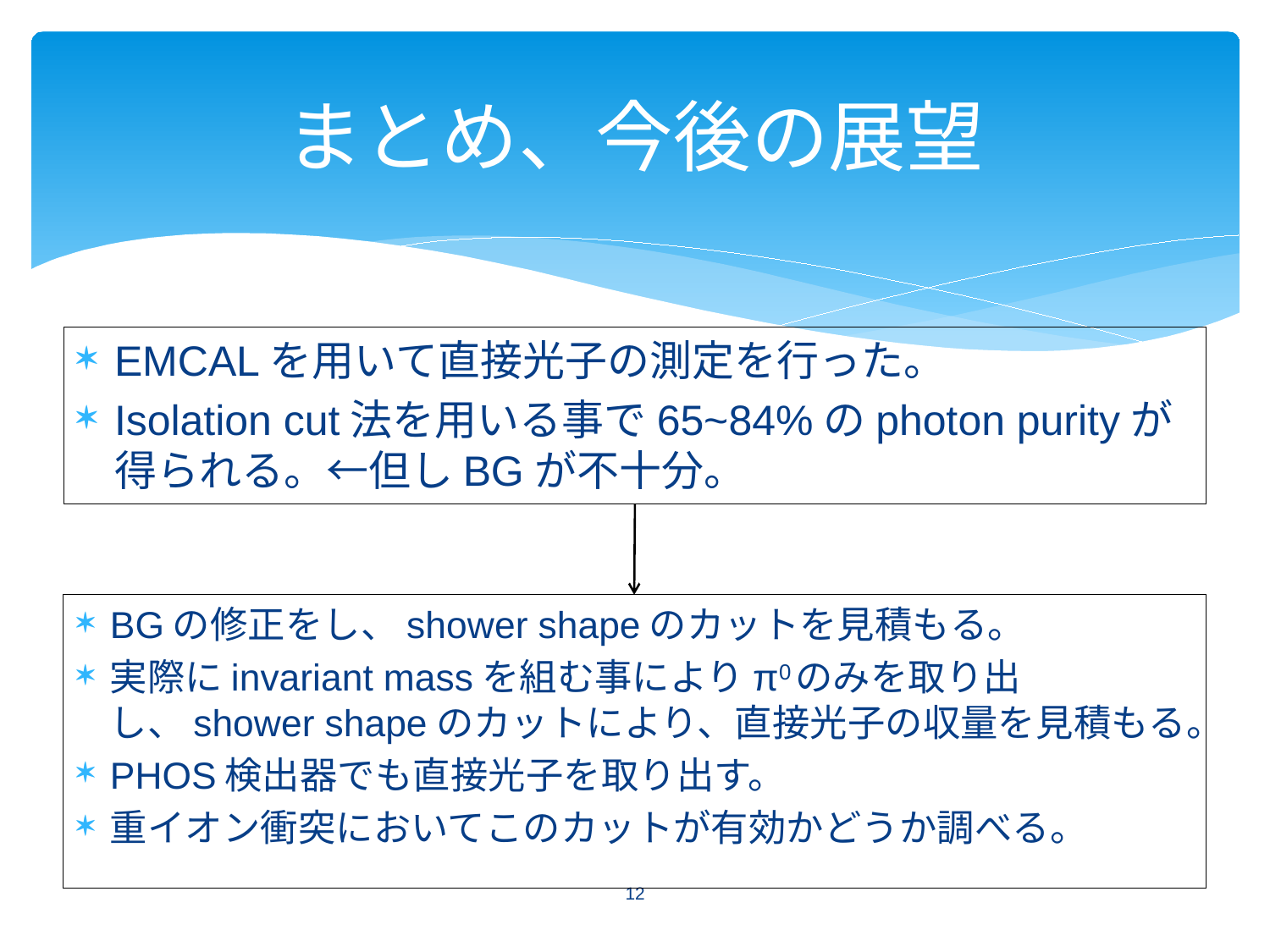

# まとめ、今後の展望
EMCALを用いて直接光子の測定を行った。
Isolation cut法を用いる事で65~84%のphoton purityが得られる。←但しBGが不十分。

BGの修正をし、shower shapeのカットを見積もる。
実際にinvariant massを組む事によりπ0のみを取り出し、shower shapeのカットにより、直接光子の収量を見積もる。
PHOS検出器でも直接光子を取り出す。
重イオン衝突においてこのカットが有効かどうか調べる。
12